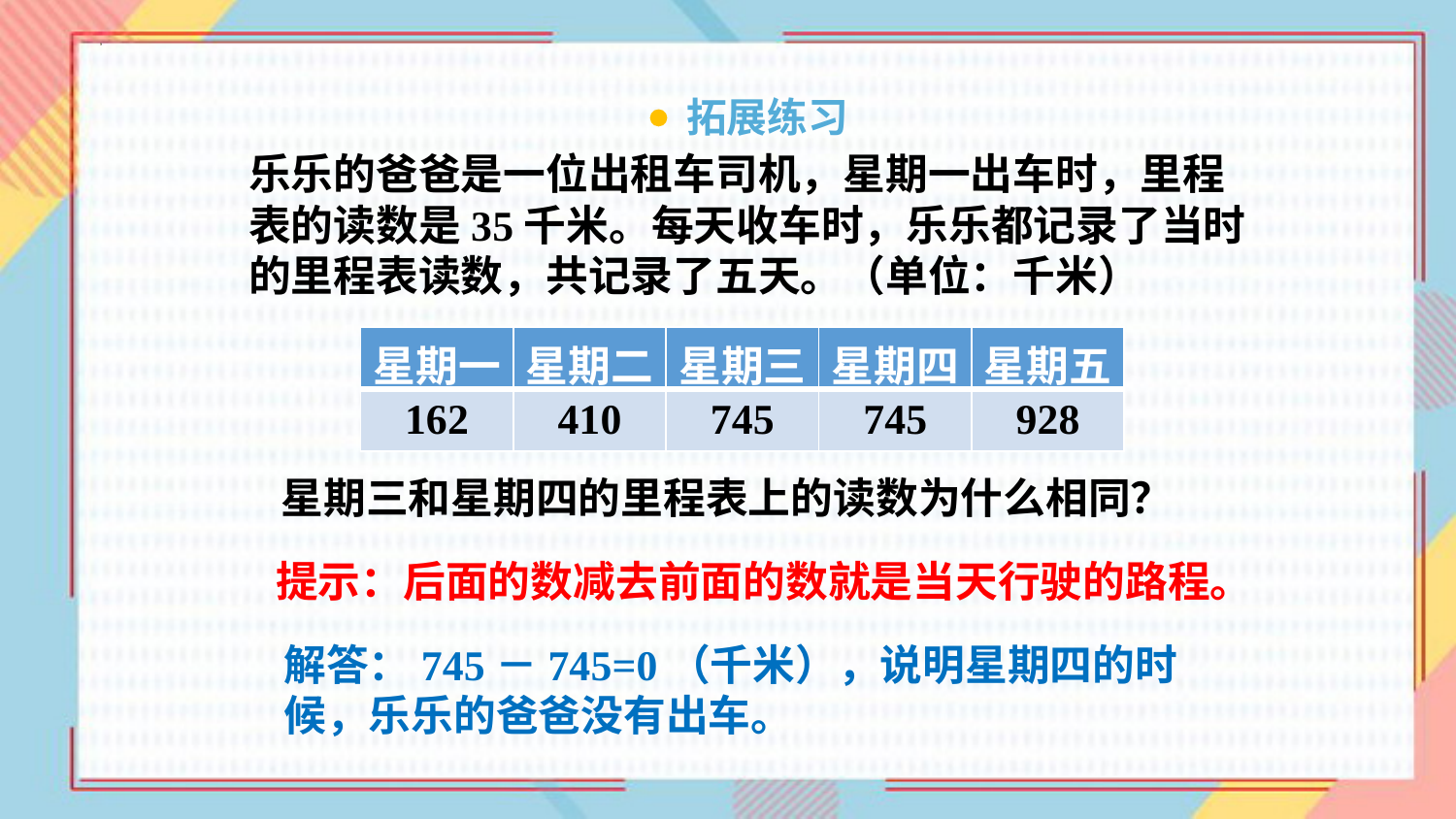

拓展练习

乐乐的爸爸是一位出租车司机，星期一出车时，里程表的读数是35千米。每天收车时，乐乐都记录了当时的里程表读数，共记录了五天。（单位：千米）
| 星期一 | 星期二 | 星期三 | 星期四 | 星期五 |
| --- | --- | --- | --- | --- |
| 162 | 410 | 745 | 745 | 928 |
星期三和星期四的里程表上的读数为什么相同？
提示：后面的数减去前面的数就是当天行驶的路程。
解答：745－745=0（千米），说明星期四的时候，乐乐的爸爸没有出车。